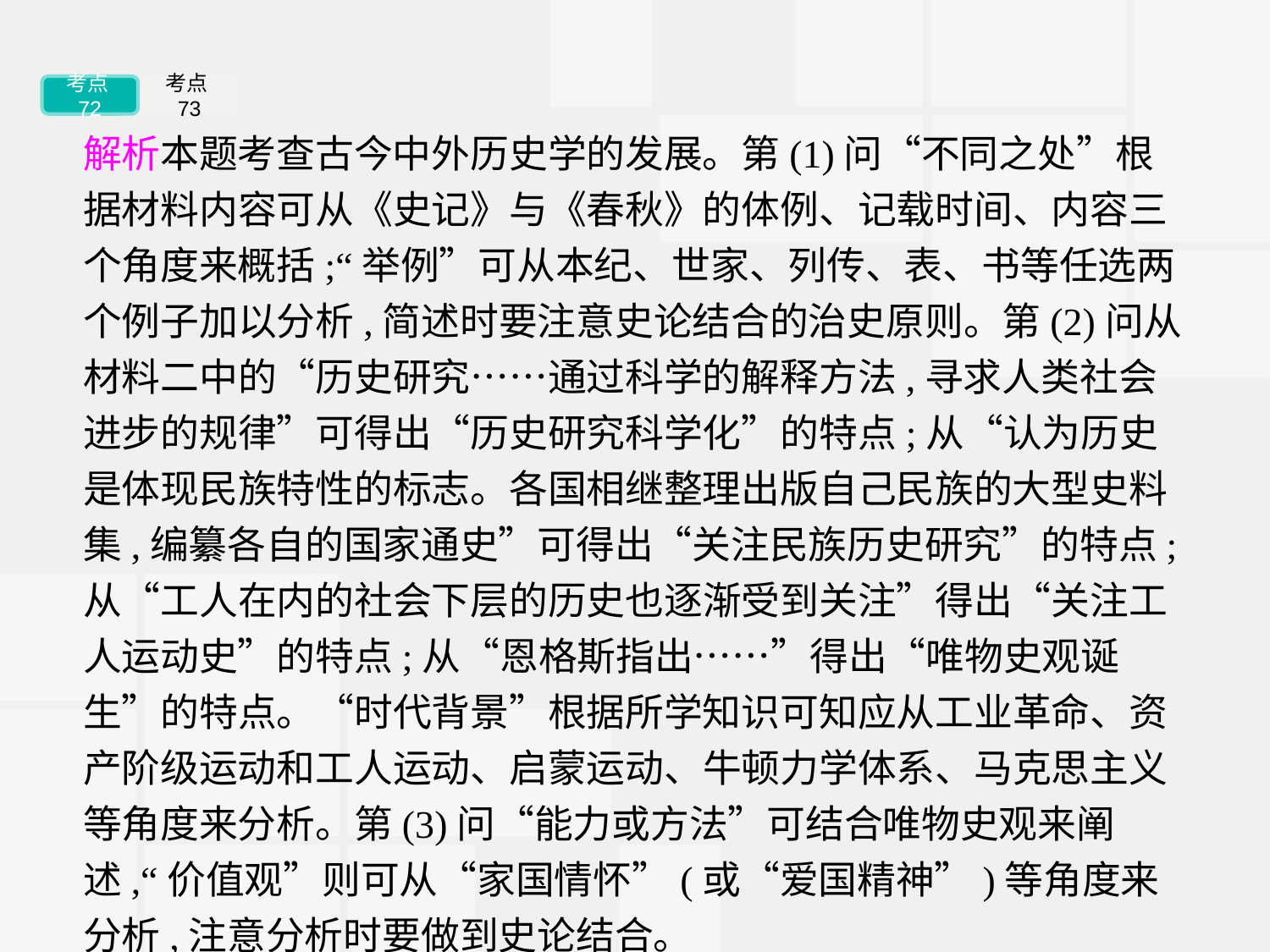

考点72
考点73
解析本题考查古今中外历史学的发展。第(1)问“不同之处”根据材料内容可从《史记》与《春秋》的体例、记载时间、内容三个角度来概括;“举例”可从本纪、世家、列传、表、书等任选两个例子加以分析,简述时要注意史论结合的治史原则。第(2)问从材料二中的“历史研究……通过科学的解释方法,寻求人类社会进步的规律”可得出“历史研究科学化”的特点;从“认为历史是体现民族特性的标志。各国相继整理出版自己民族的大型史料集,编纂各自的国家通史”可得出“关注民族历史研究”的特点;从“工人在内的社会下层的历史也逐渐受到关注”得出“关注工人运动史”的特点;从“恩格斯指出……”得出“唯物史观诞生”的特点。“时代背景”根据所学知识可知应从工业革命、资产阶级运动和工人运动、启蒙运动、牛顿力学体系、马克思主义等角度来分析。第(3)问“能力或方法”可结合唯物史观来阐述,“价值观”则可从“家国情怀”(或“爱国精神”)等角度来分析,注意分析时要做到史论结合。